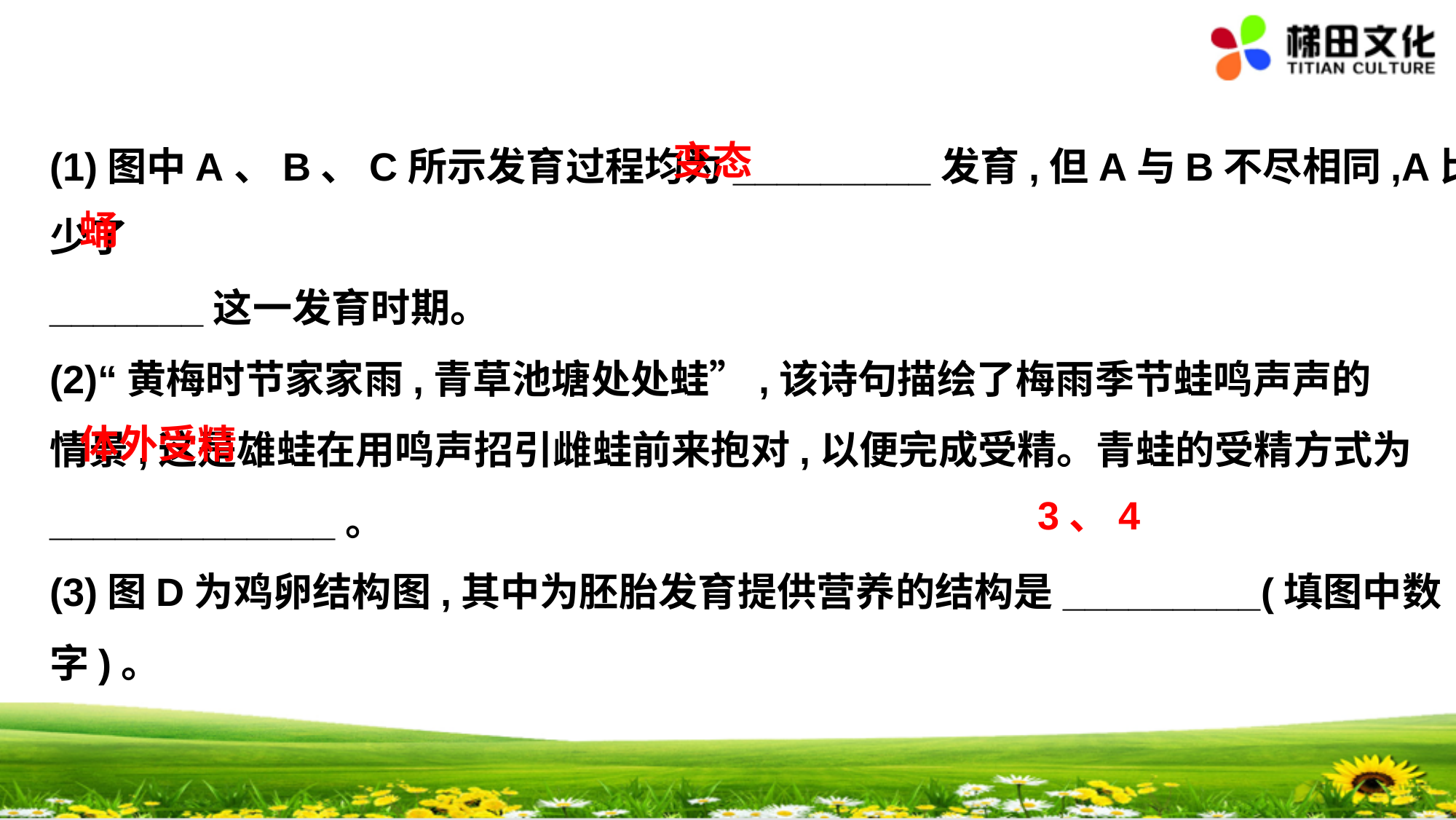

变态
(1)图中A、B、C所示发育过程均为_________发育,但A与B不尽相同,A比B少了
_______这一发育时期。
(2)“黄梅时节家家雨,青草池塘处处蛙”,该诗句描绘了梅雨季节蛙鸣声声的
情景,这是雄蛙在用鸣声招引雌蛙前来抱对,以便完成受精。青蛙的受精方式为
_____________。
(3)图D为鸡卵结构图,其中为胚胎发育提供营养的结构是_________(填图中数
字)。
　蛹
　体外受精
　3、4